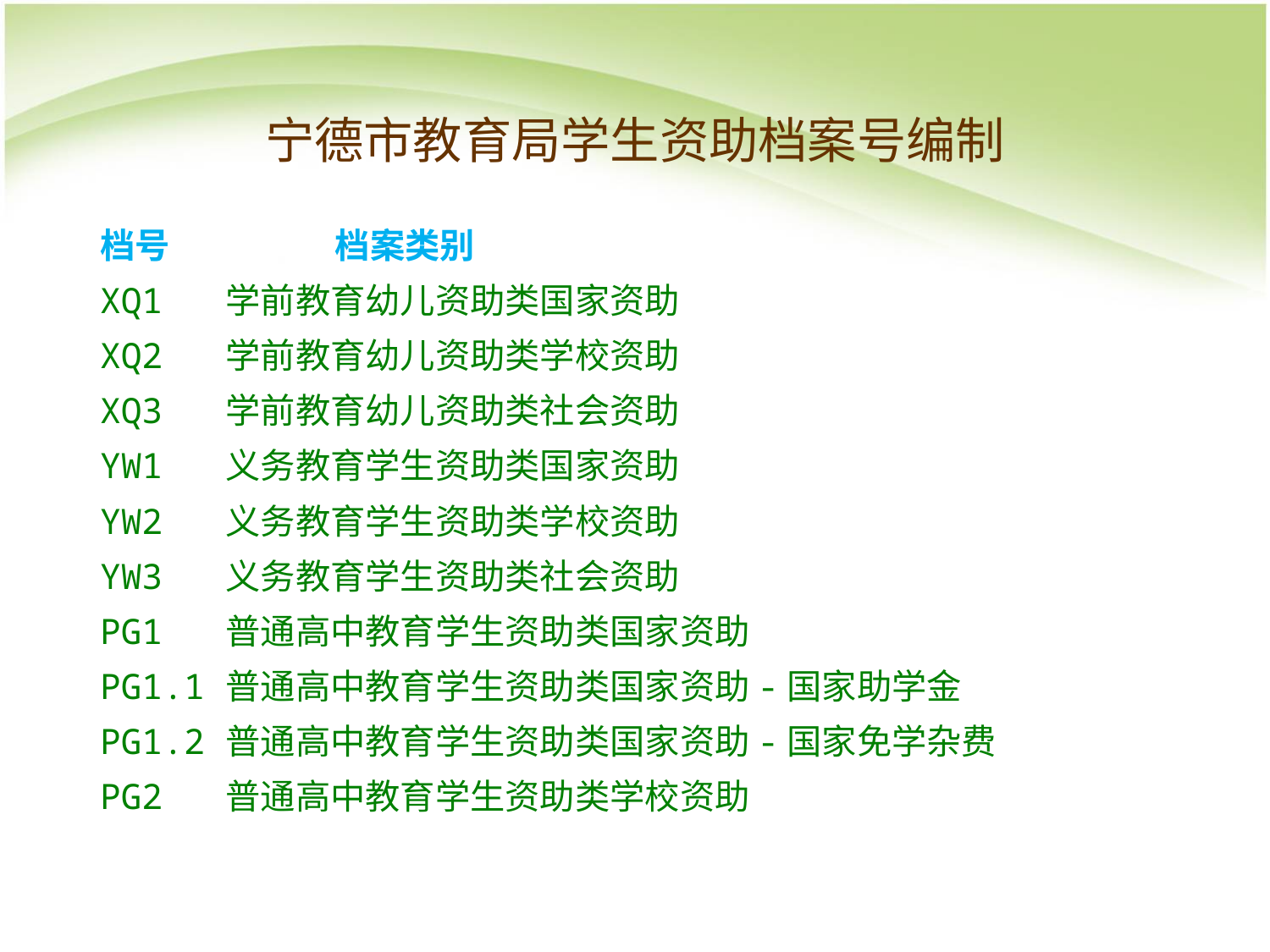

宁德市教育局学生资助档案号编制
档号	              档案类别
XQ1	学前教育幼儿资助类国家资助
XQ2	学前教育幼儿资助类学校资助
XQ3	学前教育幼儿资助类社会资助
YW1	义务教育学生资助类国家资助
YW2	义务教育学生资助类学校资助
YW3	义务教育学生资助类社会资助
PG1	普通高中教育学生资助类国家资助
PG1.1	普通高中教育学生资助类国家资助-国家助学金
PG1.2	普通高中教育学生资助类国家资助-国家免学杂费
PG2	普通高中教育学生资助类学校资助